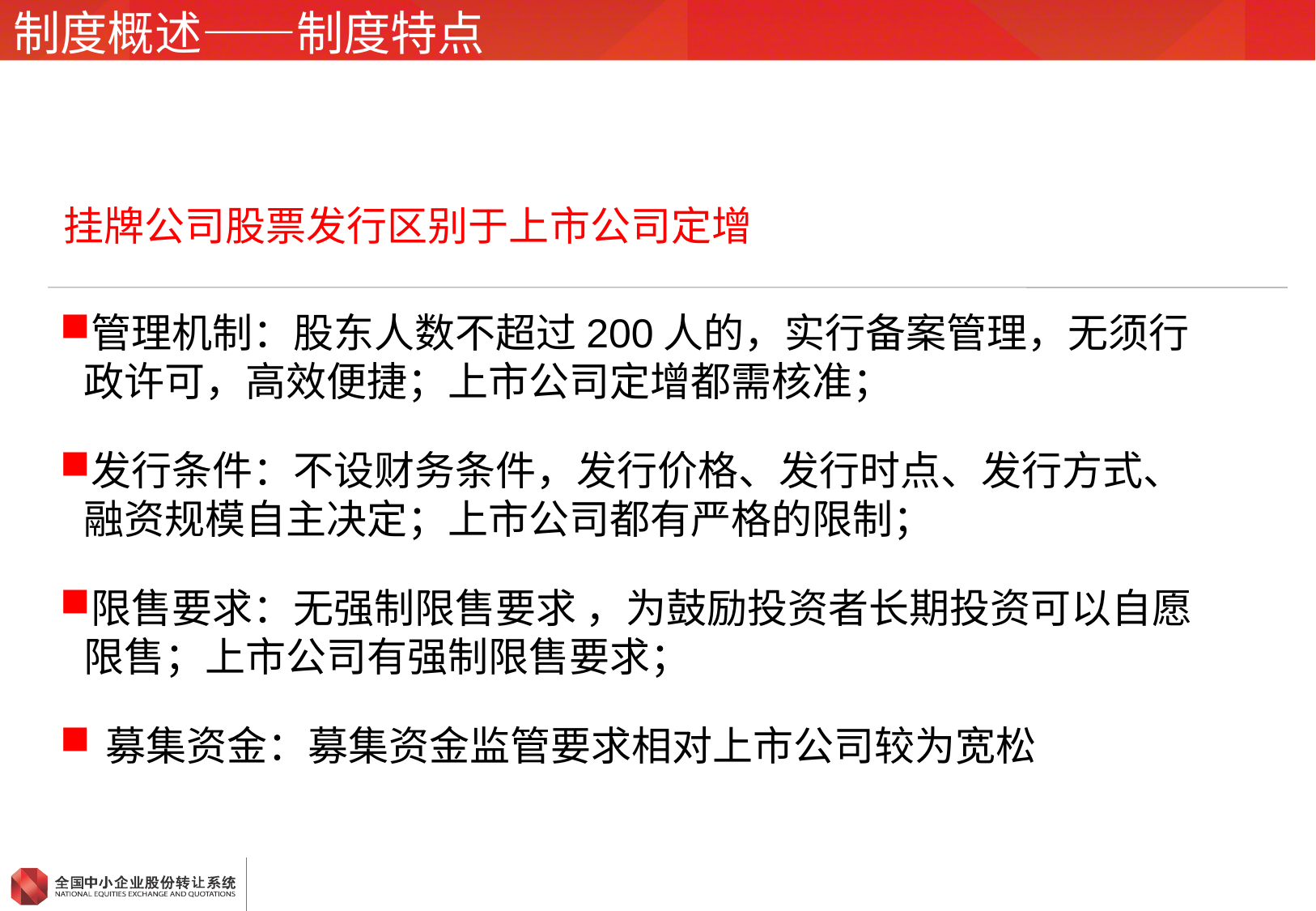

# 制度概述——制度特点
挂牌公司股票发行区别于上市公司定增

管理机制：股东人数不超过200人的，实行备案管理，无须行政许可，高效便捷；上市公司定增都需核准；
发行条件：不设财务条件，发行价格、发行时点、发行方式、融资规模自主决定；上市公司都有严格的限制；
限售要求：无强制限售要求 ，为鼓励投资者长期投资可以自愿限售；上市公司有强制限售要求；
募集资金：募集资金监管要求相对上市公司较为宽松